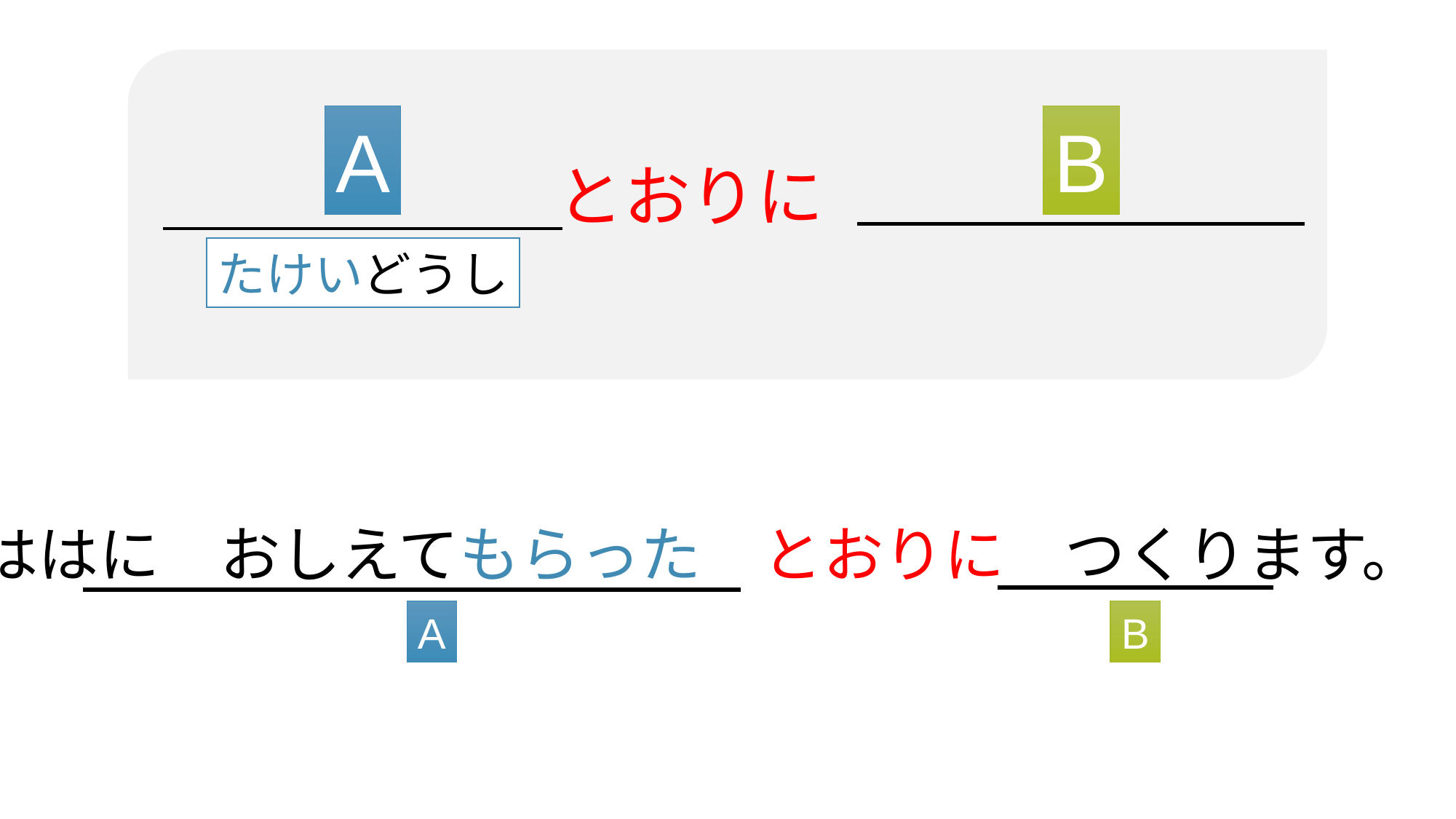

A
B
とおりに
たけいどうし
ははに　おしえてもらった　とおりに　つくります。
A
B